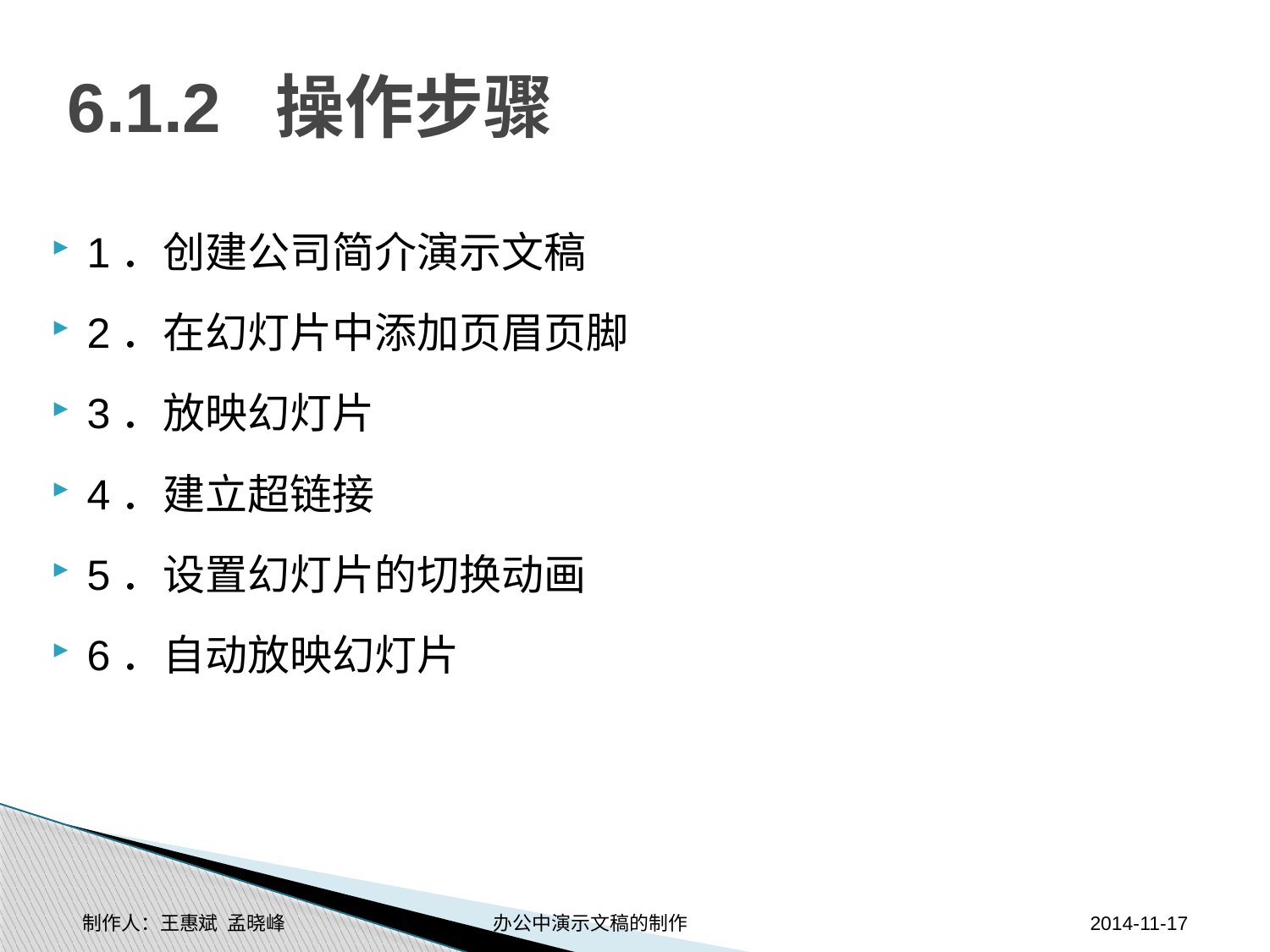

# 6.1.2  操作步骤
1．创建公司简介演示文稿
2．在幻灯片中添加页眉页脚
3．放映幻灯片
4．建立超链接
5．设置幻灯片的切换动画
6．自动放映幻灯片
制作人：王惠斌  孟晓峰                                               办公中演示文稿的制作
2014-11-17